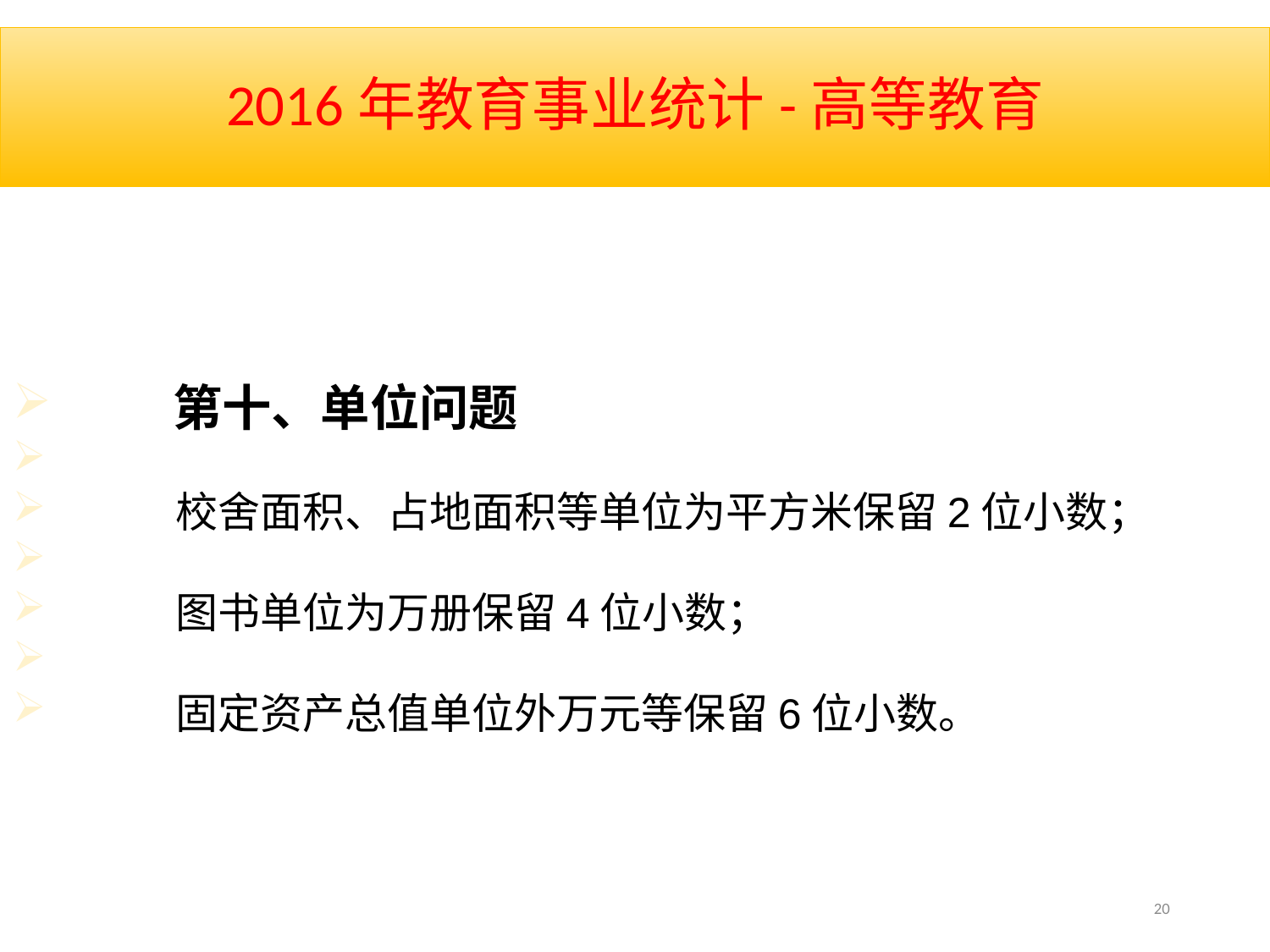

# 2016年教育事业统计-高等教育
         第十、单位问题

           校舍面积、占地面积等单位为平方米保留2位小数；

           图书单位为万册保留4位小数；

           固定资产总值单位外万元等保留6位小数。
20